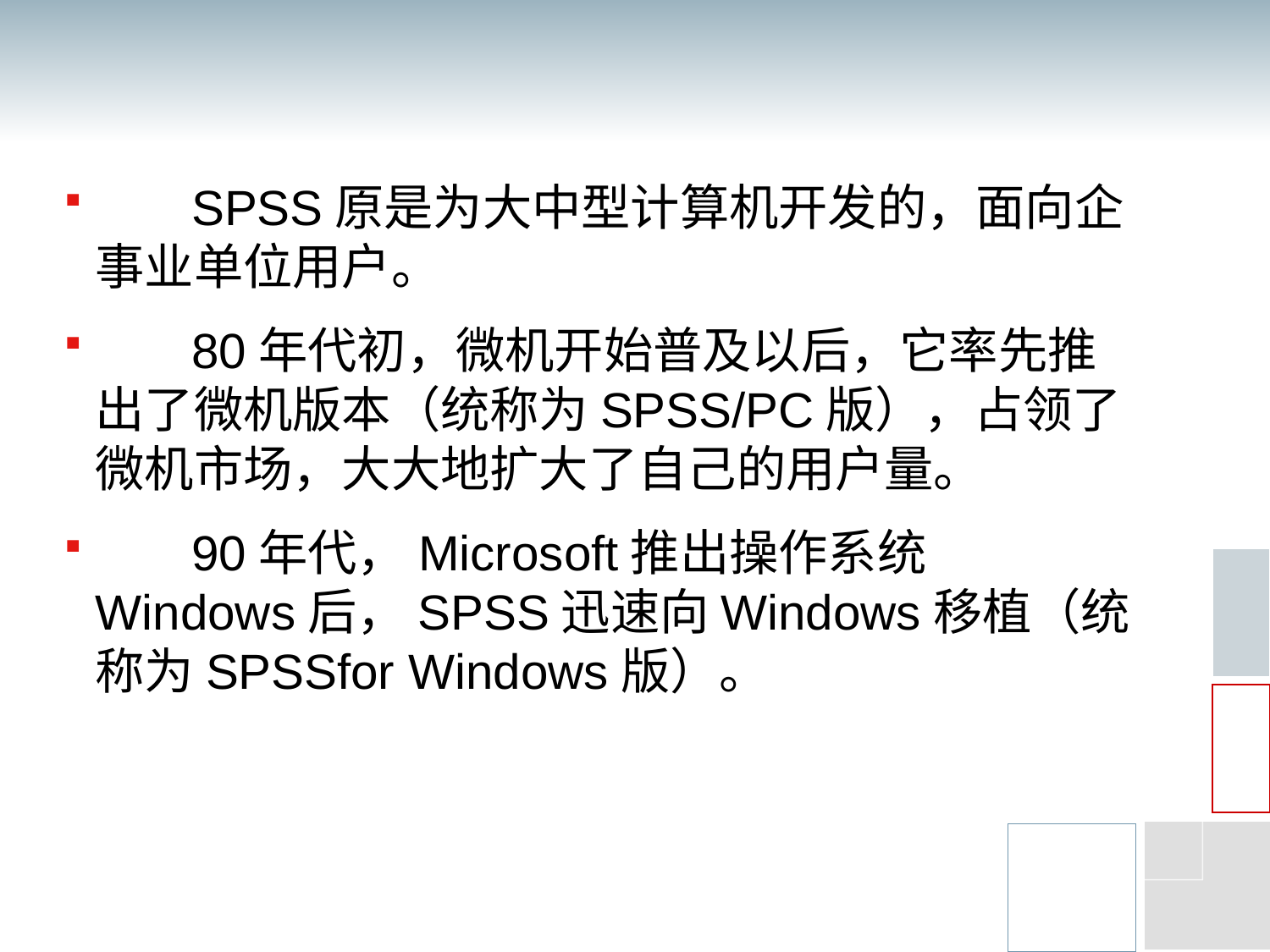

#
       SPSS原是为大中型计算机开发的，面向企事业单位用户。
       80年代初，微机开始普及以后，它率先推出了微机版本（统称为SPSS/PC版），占领了微机市场，大大地扩大了自己的用户量。
       90年代，Microsoft推出操作系统Windows后，SPSS迅速向Windows移植（统称为SPSSfor Windows版）。